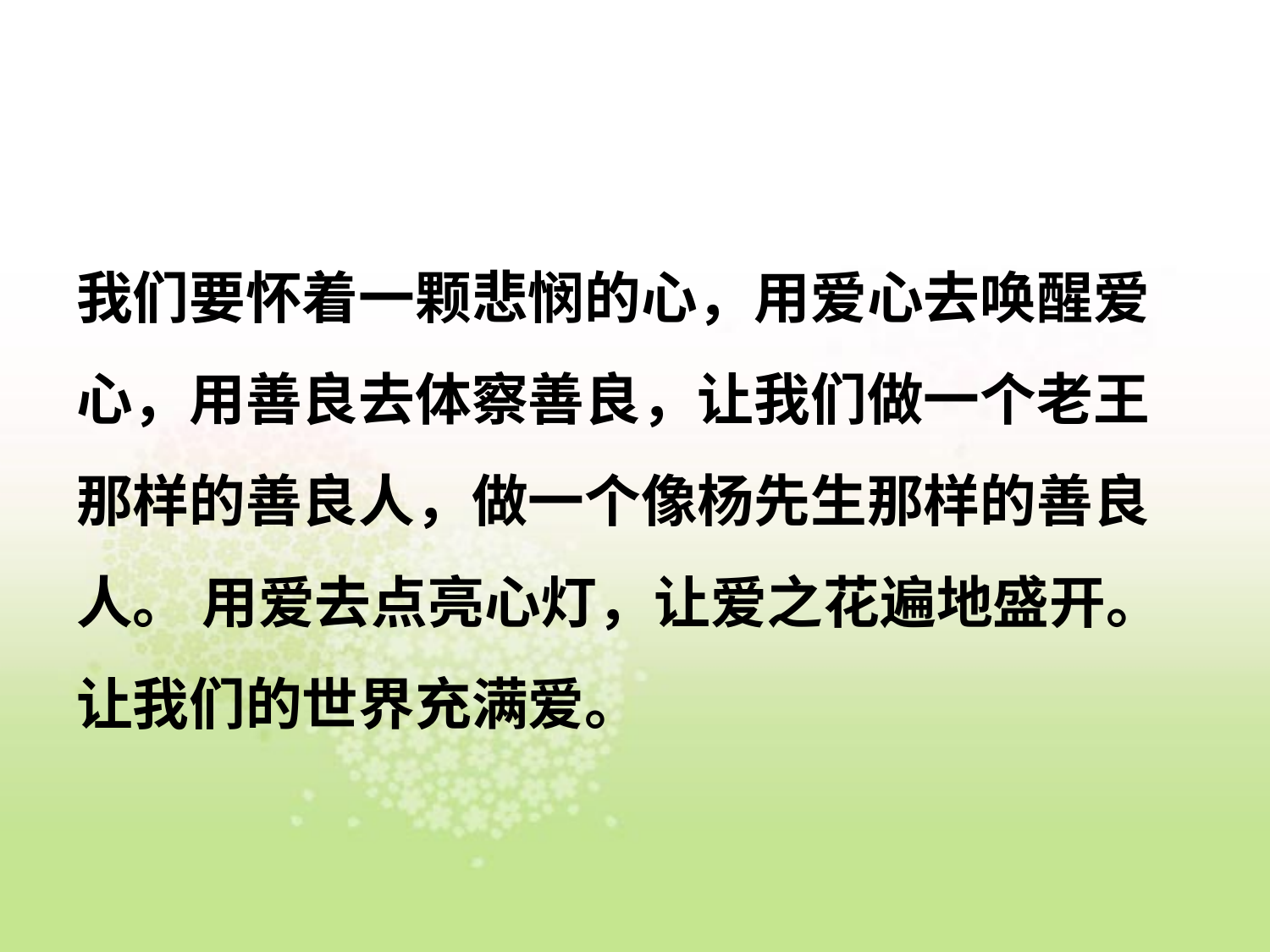

我们要怀着一颗悲悯的心，用爱心去唤醒爱心，用善良去体察善良，让我们做一个老王那样的善良人，做一个像杨先生那样的善良人。 用爱去点亮心灯，让爱之花遍地盛开。让我们的世界充满爱。